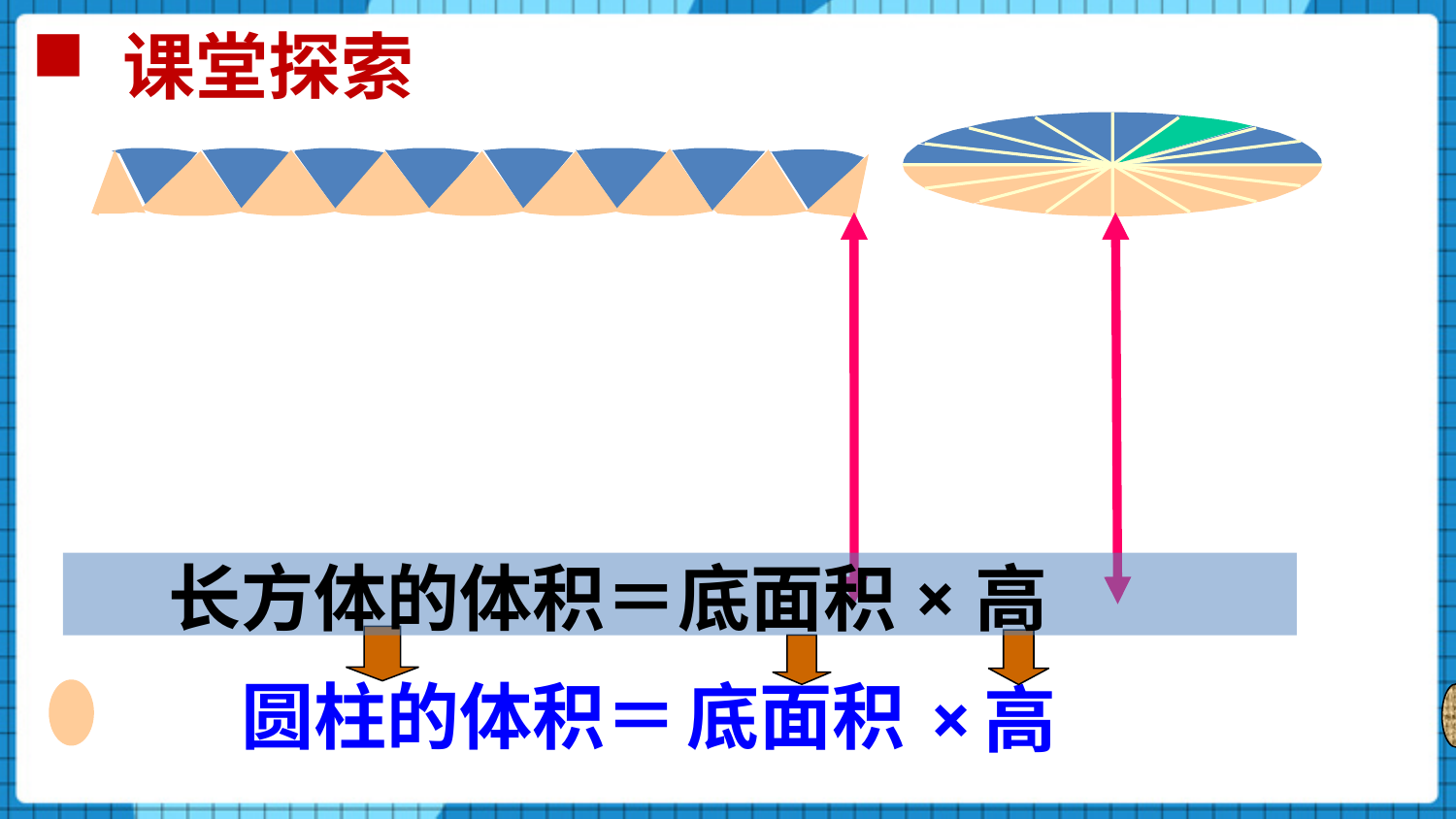

# 课堂探索

长方体的体积＝底面积×高

圆柱的体积＝

底面积
×
高